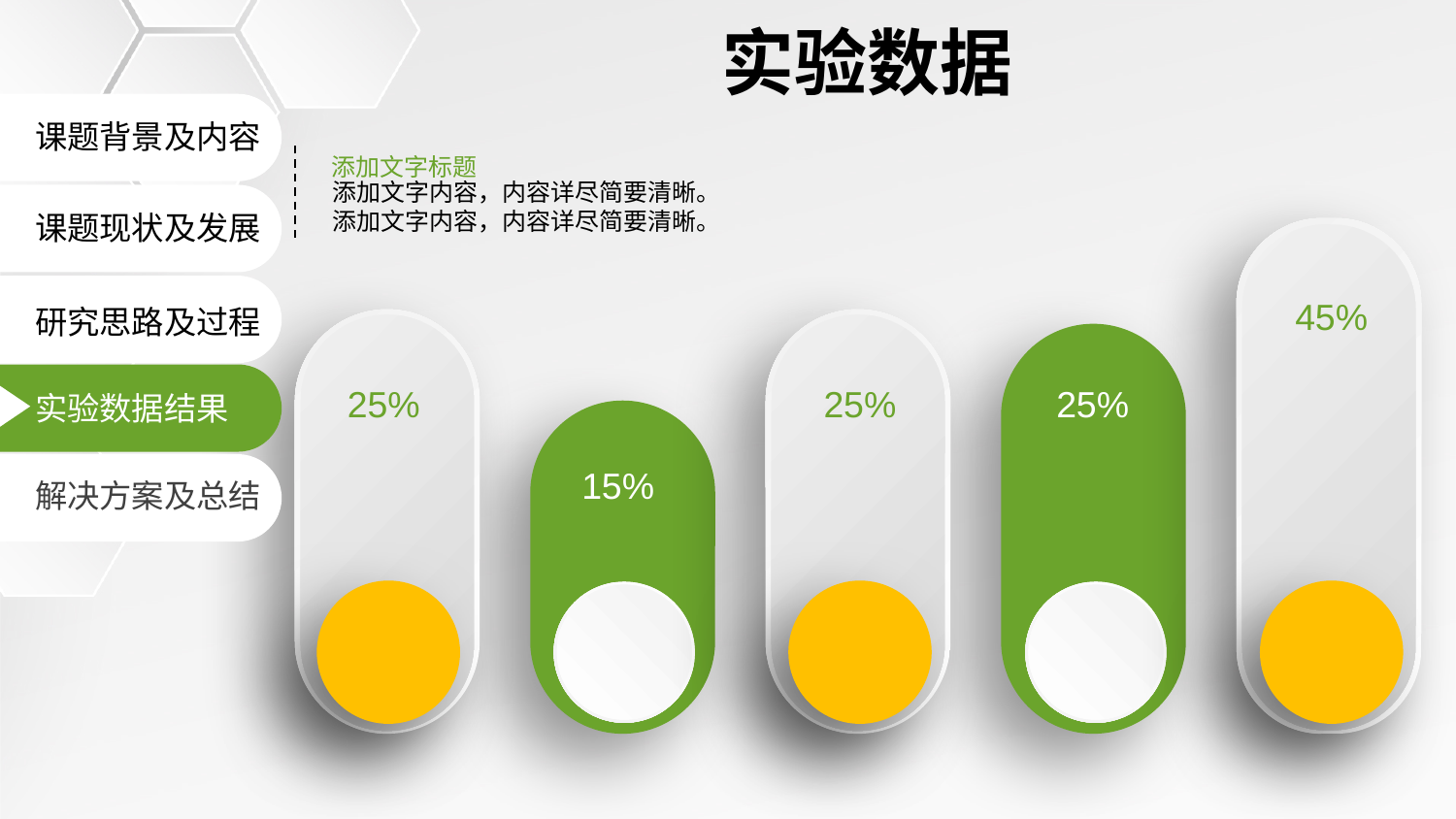

实验数据

课题背景及内容
添加文字标题
添加文字内容，内容详尽简要清晰。
添加文字内容，内容详尽简要清晰。

课题现状及发展

45%
研究思路及过程

25%
25%
25%
实验数据结果

15%
解决方案及总结

延时符